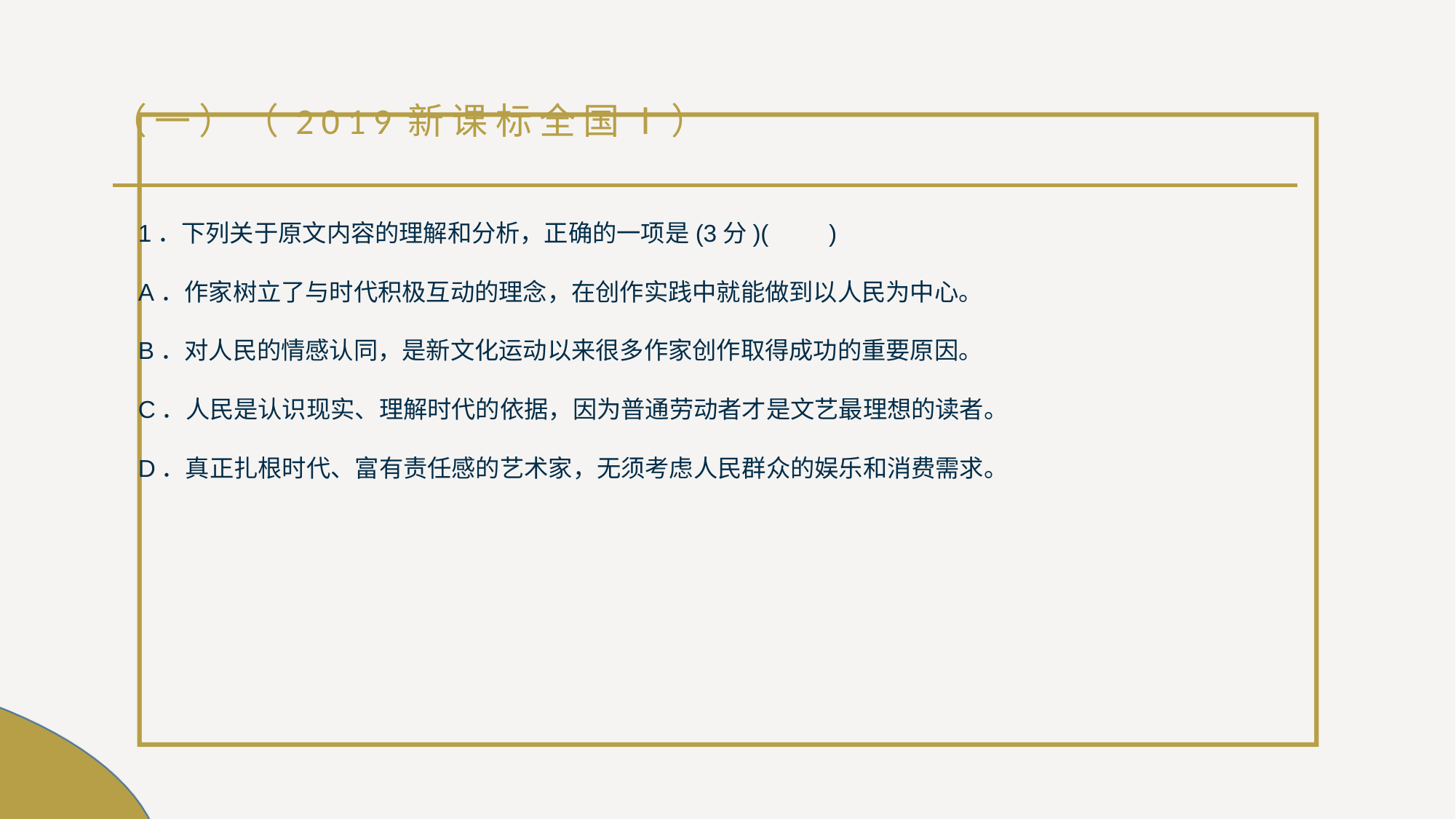

# （一）（2019新课标全国Ⅰ）
1．下列关于原文内容的理解和分析，正确的一项是(3分)(　　)
A．作家树立了与时代积极互动的理念，在创作实践中就能做到以人民为中心。
B．对人民的情感认同，是新文化运动以来很多作家创作取得成功的重要原因。
C．人民是认识现实、理解时代的依据，因为普通劳动者才是文艺最理想的读者。
D．真正扎根时代、富有责任感的艺术家，无须考虑人民群众的娱乐和消费需求。